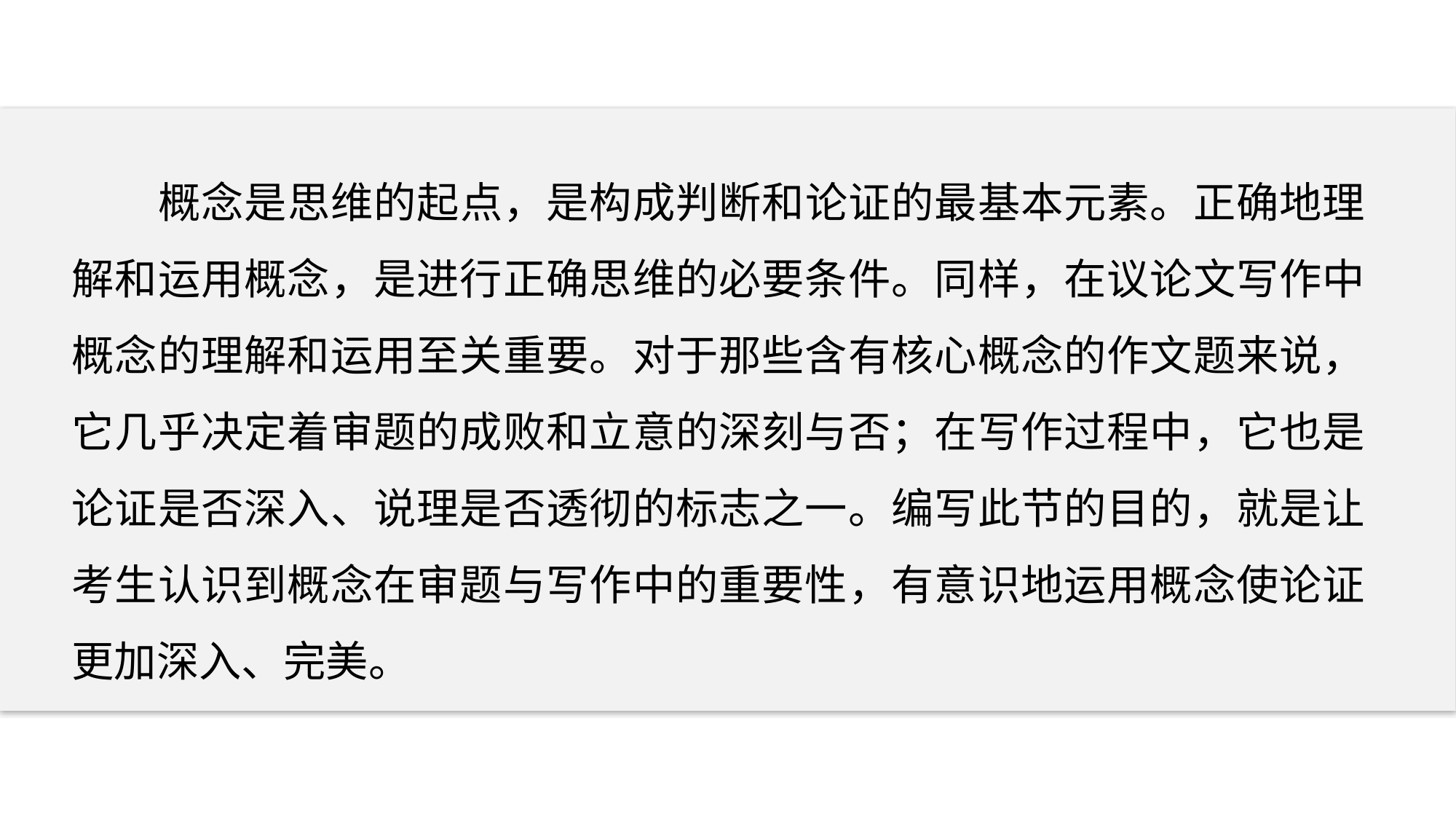

概念是思维的起点，是构成判断和论证的最基本元素。正确地理解和运用概念，是进行正确思维的必要条件。同样，在议论文写作中概念的理解和运用至关重要。对于那些含有核心概念的作文题来说，它几乎决定着审题的成败和立意的深刻与否；在写作过程中，它也是论证是否深入、说理是否透彻的标志之一。编写此节的目的，就是让考生认识到概念在审题与写作中的重要性，有意识地运用概念使论证更加深入、完美。